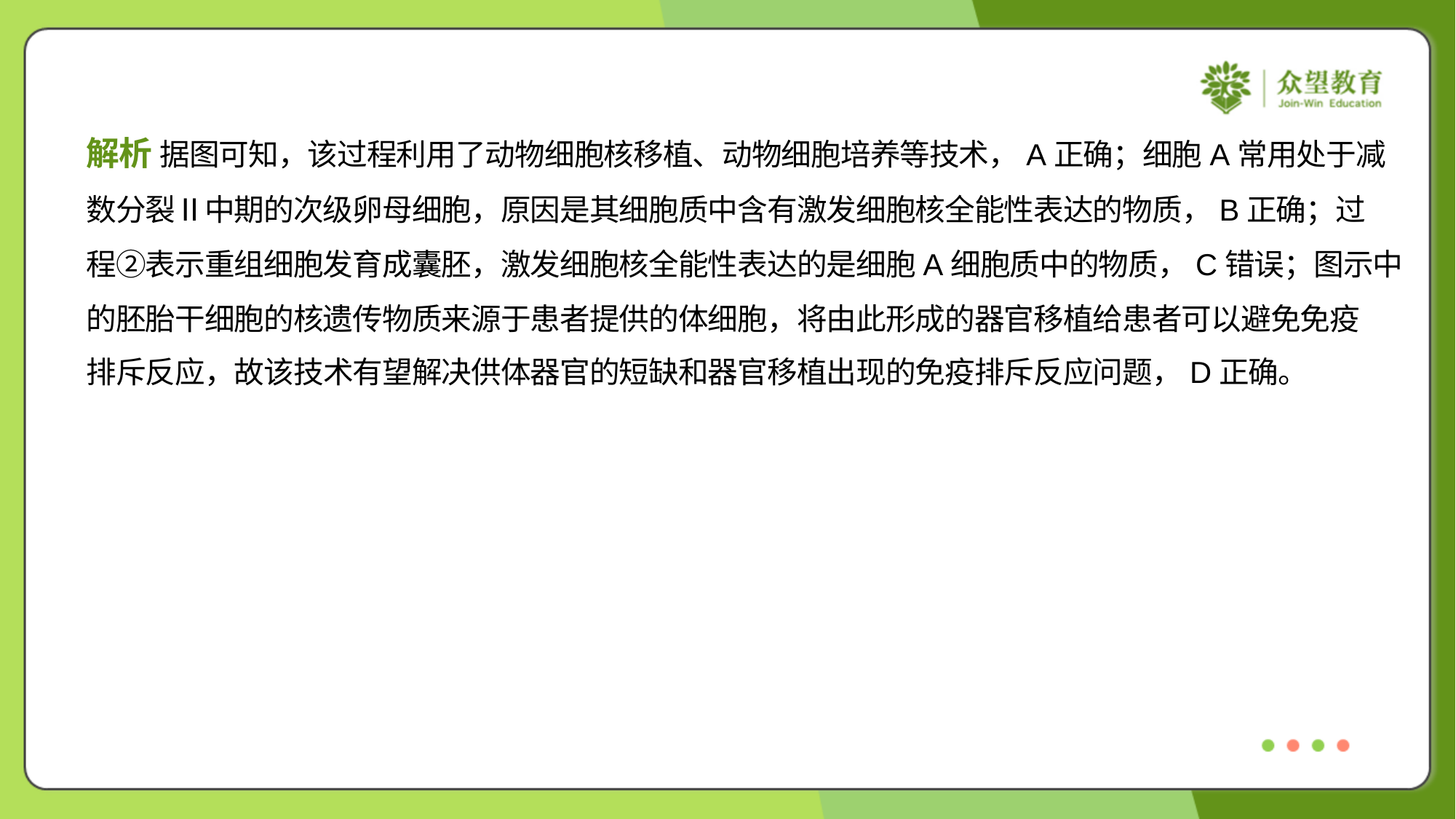

解析 据图可知，该过程利用了动物细胞核移植、动物细胞培养等技术，A正确；细胞A常用处于减
数分裂Ⅱ中期的次级卵母细胞，原因是其细胞质中含有激发细胞核全能性表达的物质，B正确；过
程②表示重组细胞发育成囊胚，激发细胞核全能性表达的是细胞A细胞质中的物质，C错误；图示中
的胚胎干细胞的核遗传物质来源于患者提供的体细胞，将由此形成的器官移植给患者可以避免免疫
排斥反应，故该技术有望解决供体器官的短缺和器官移植出现的免疫排斥反应问题，D正确。